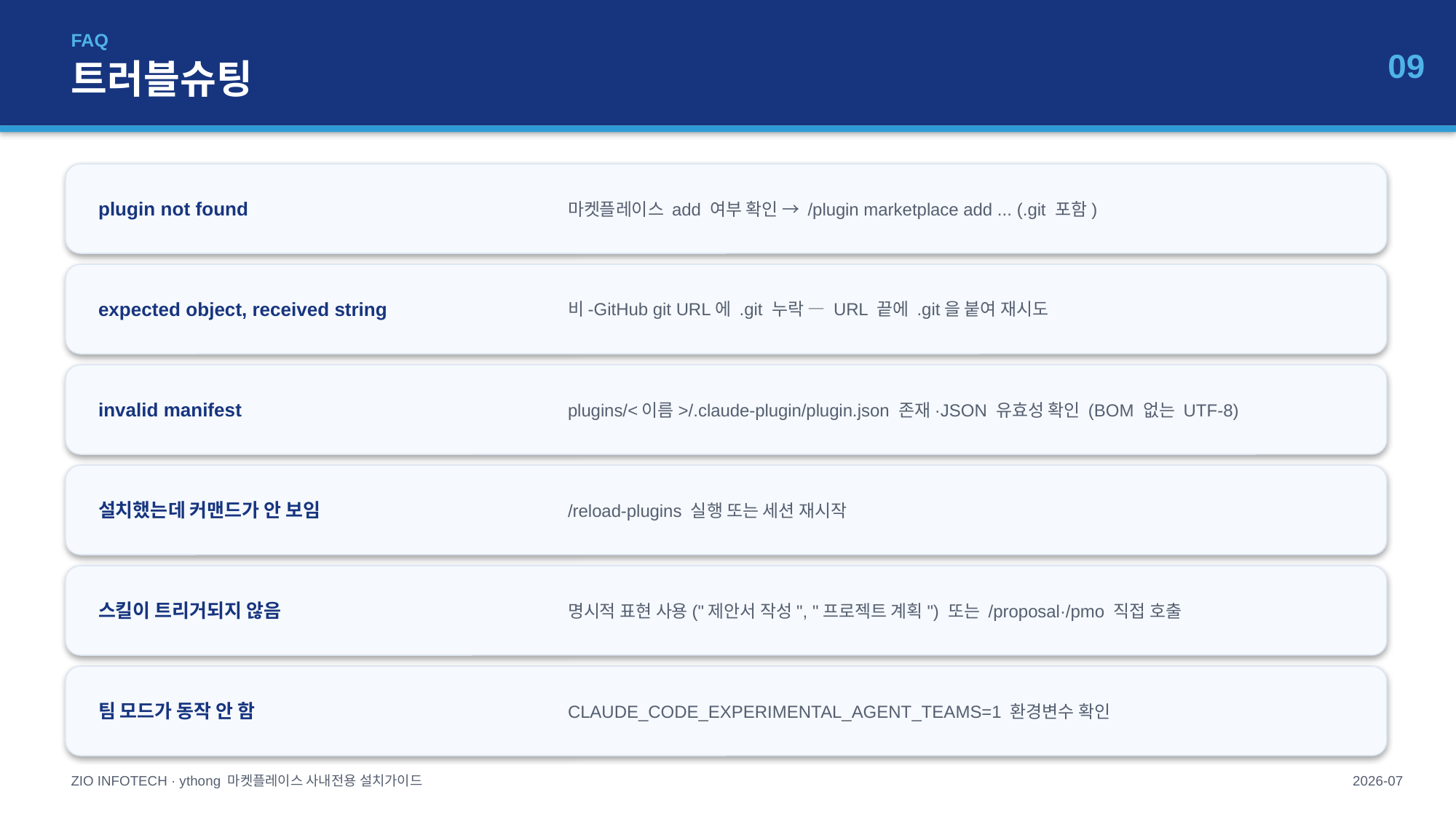

FAQ
트러블슈팅
09

plugin not found
마켓플레이스 add 여부 확인 → /plugin marketplace add ... (.git 포함)

expected object, received string
비-GitHub git URL에 .git 누락 — URL 끝에 .git을 붙여 재시도

invalid manifest
plugins/<이름>/.claude-plugin/plugin.json 존재·JSON 유효성 확인 (BOM 없는 UTF-8)

설치했는데 커맨드가 안 보임
/reload-plugins 실행 또는 세션 재시작

스킬이 트리거되지 않음
명시적 표현 사용("제안서 작성", "프로젝트 계획") 또는 /proposal·/pmo 직접 호출

팀 모드가 동작 안 함
CLAUDE_CODE_EXPERIMENTAL_AGENT_TEAMS=1 환경변수 확인
ZIO INFOTECH · ythong 마켓플레이스 사내전용 설치가이드
2026-07